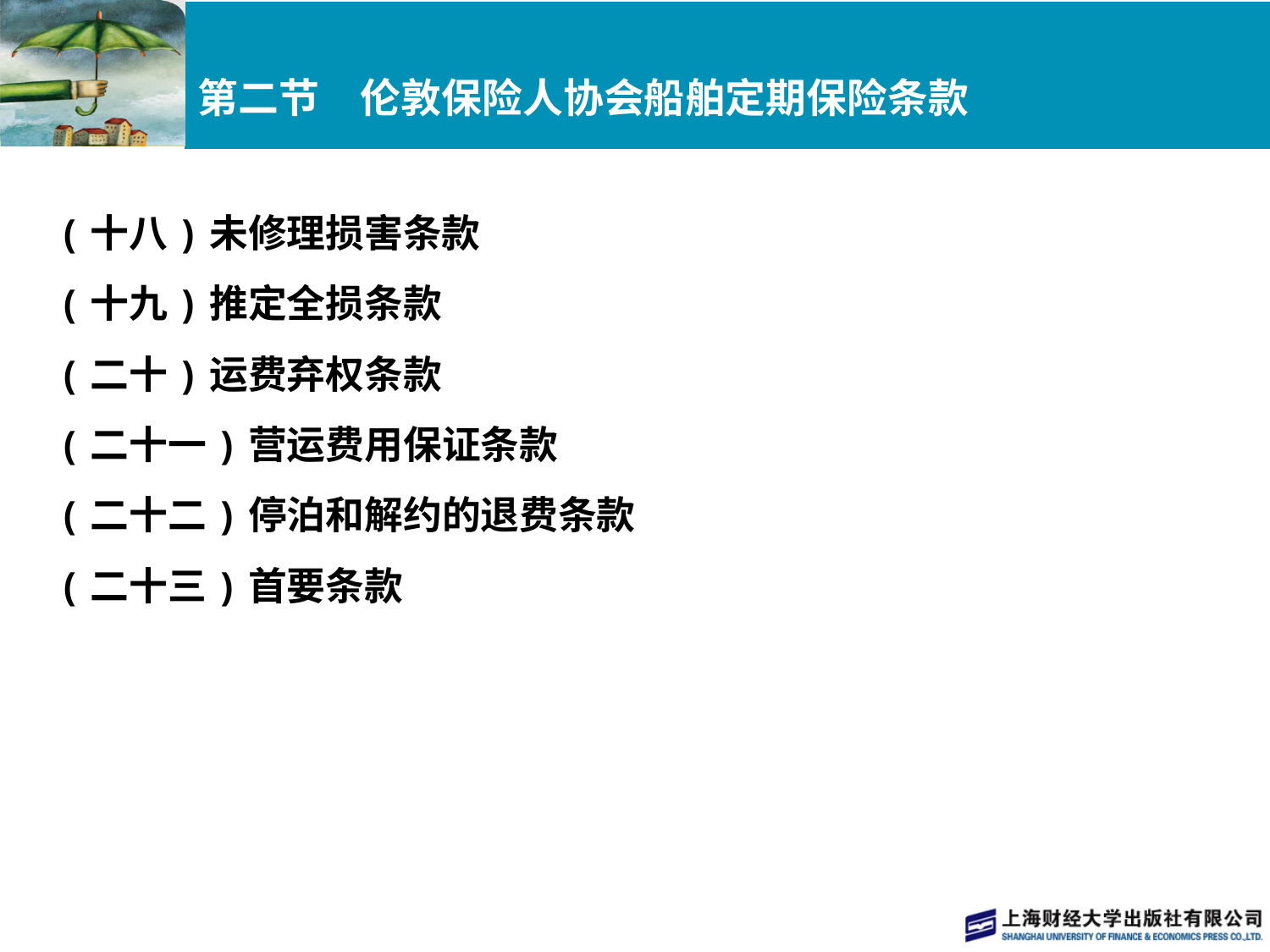

# 第二节　伦敦保险人协会船舶定期保险条款
(十八)未修理损害条款
(十九)推定全损条款
(二十)运费弃权条款
(二十一)营运费用保证条款
(二十二)停泊和解约的退费条款
(二十三)首要条款